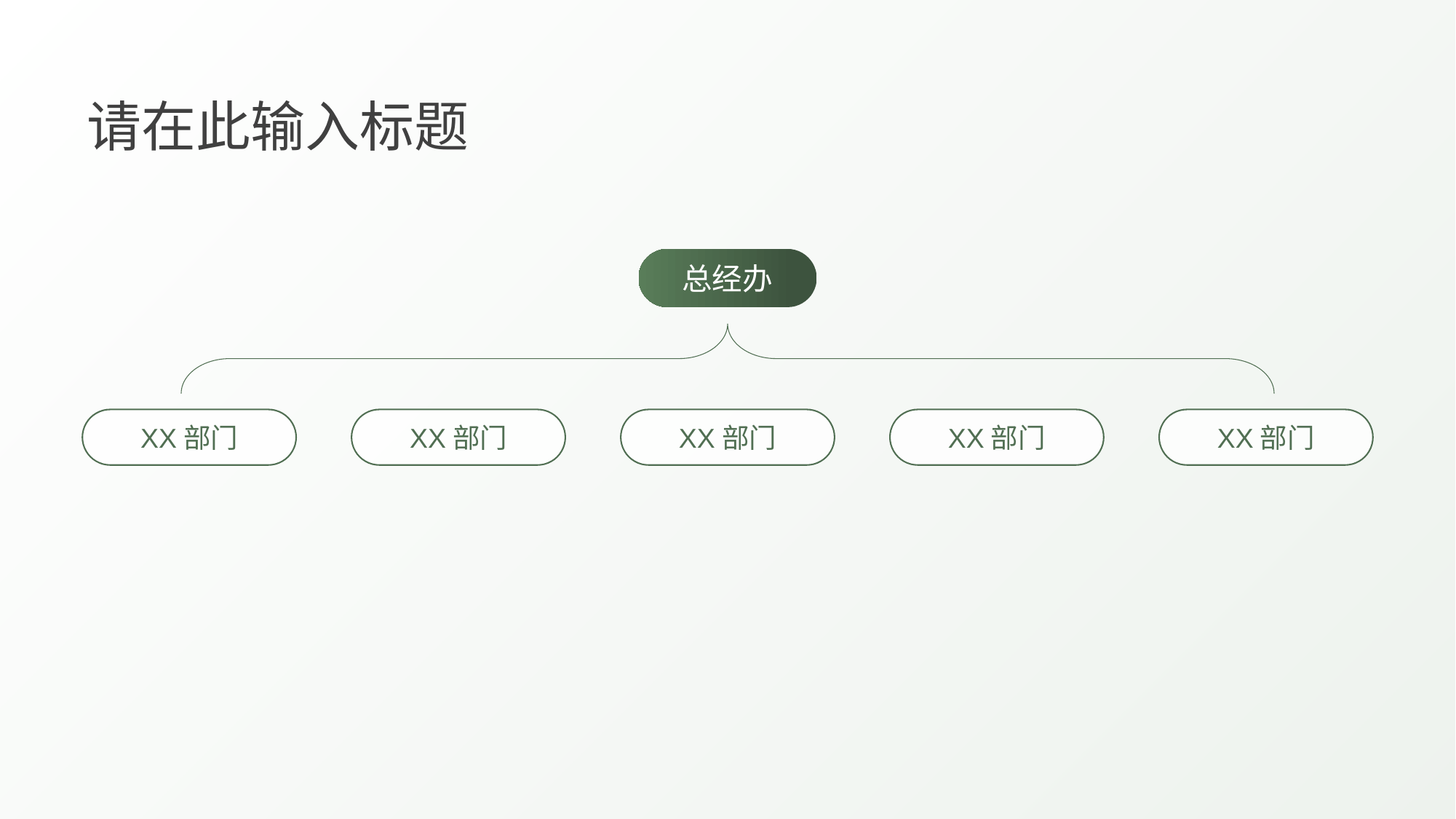

请在此输入标题

总经办
XX部门
XX部门
XX部门
XX部门
XX部门